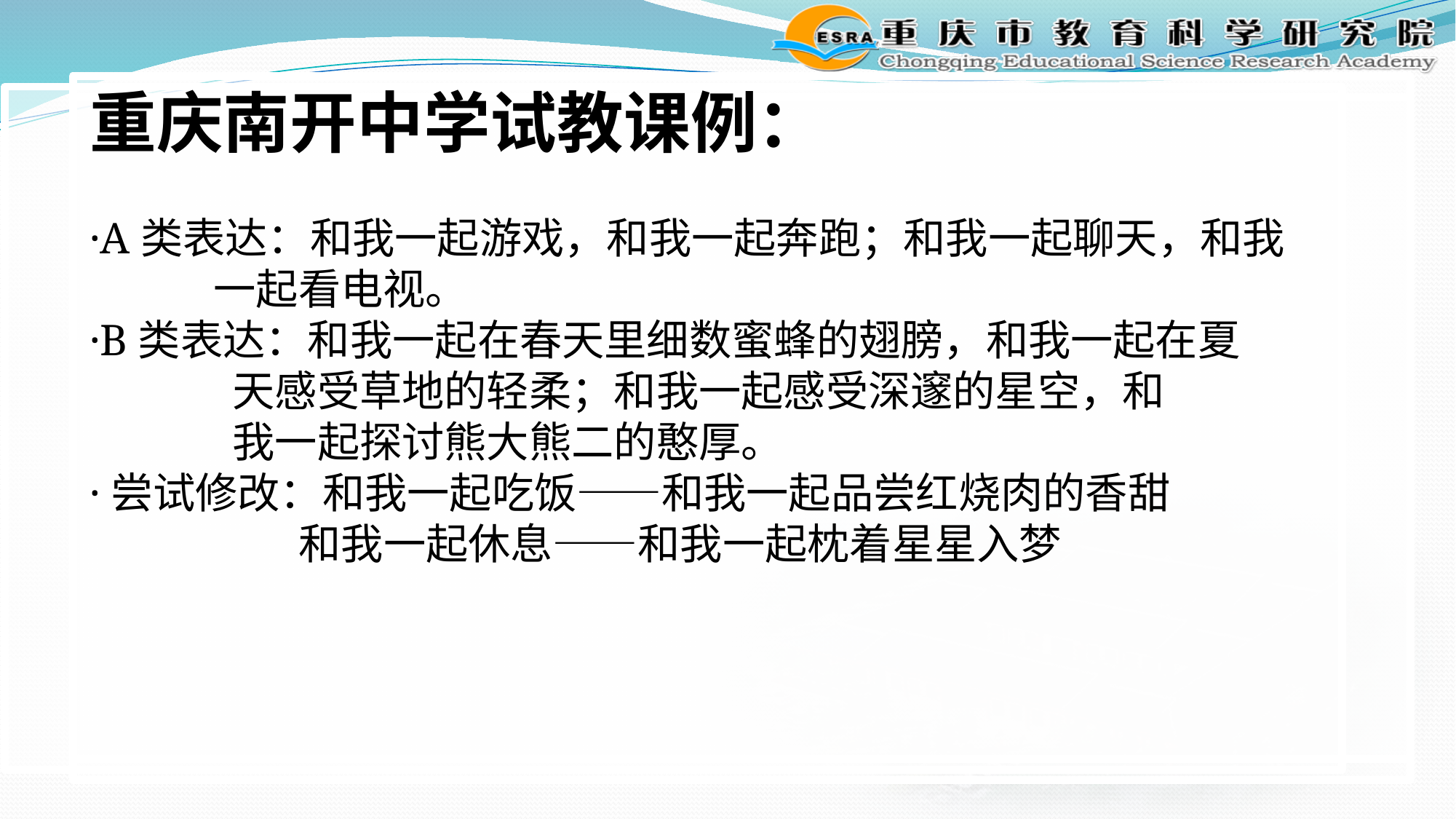

重庆南开中学试教课例：

·A类表达：和我一起游戏，和我一起奔跑；和我一起聊天，和我
            一起看电视。
·B类表达：和我一起在春天里细数蜜蜂的翅膀，和我一起在夏
              天感受草地的轻柔；和我一起感受深邃的星空，和
              我一起探讨熊大熊二的憨厚。
·尝试修改：和我一起吃饭——和我一起品尝红烧肉的香甜
                     和我一起休息——和我一起枕着星星入梦